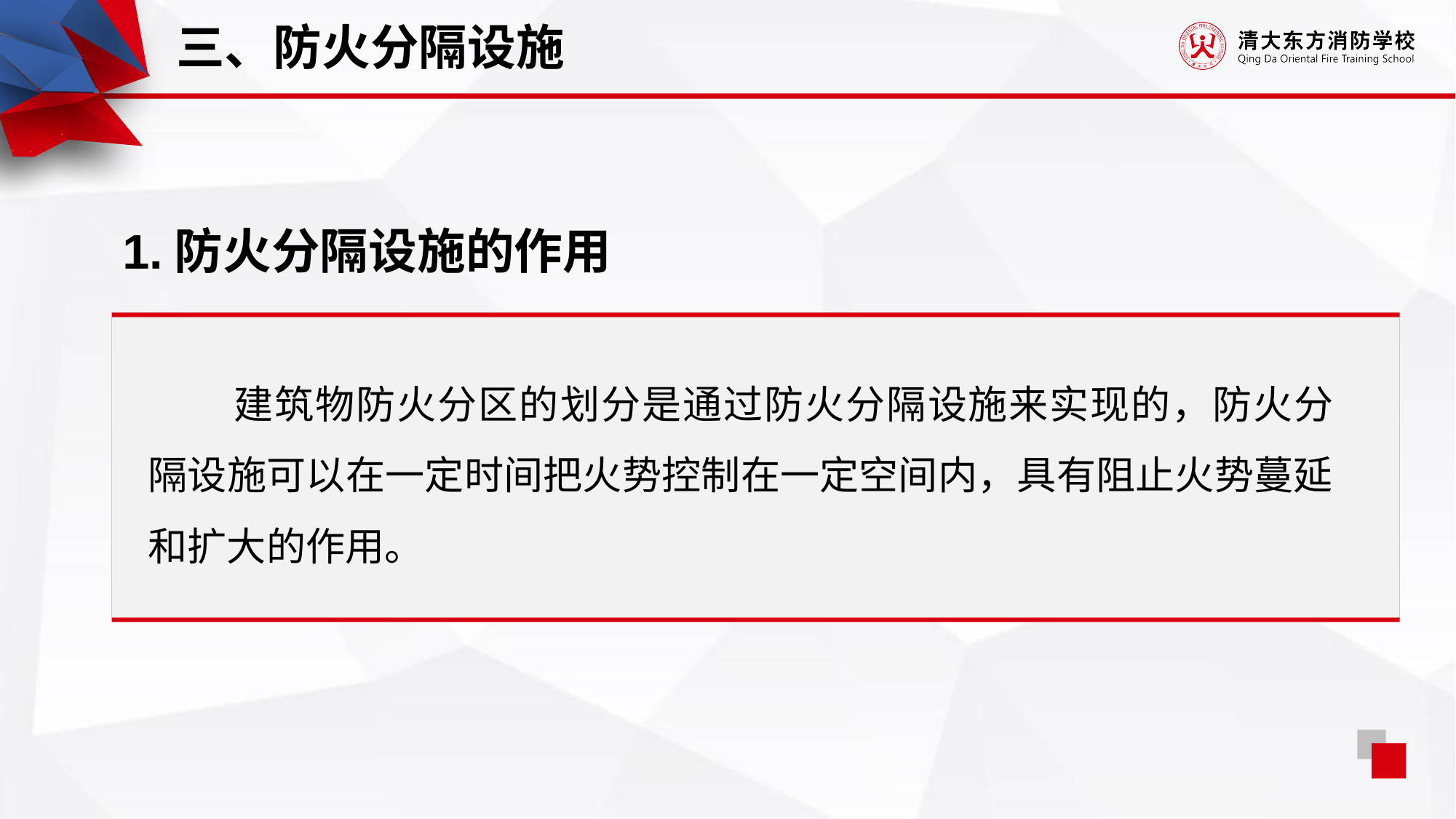

三、防火分隔设施

1.防火分隔设施的作用

建筑物防火分区的划分是通过防火分隔设施来实现的，防火分隔设施可以在一定时间把火势控制在一定空间内，具有阻止火势蔓延和扩大的作用。